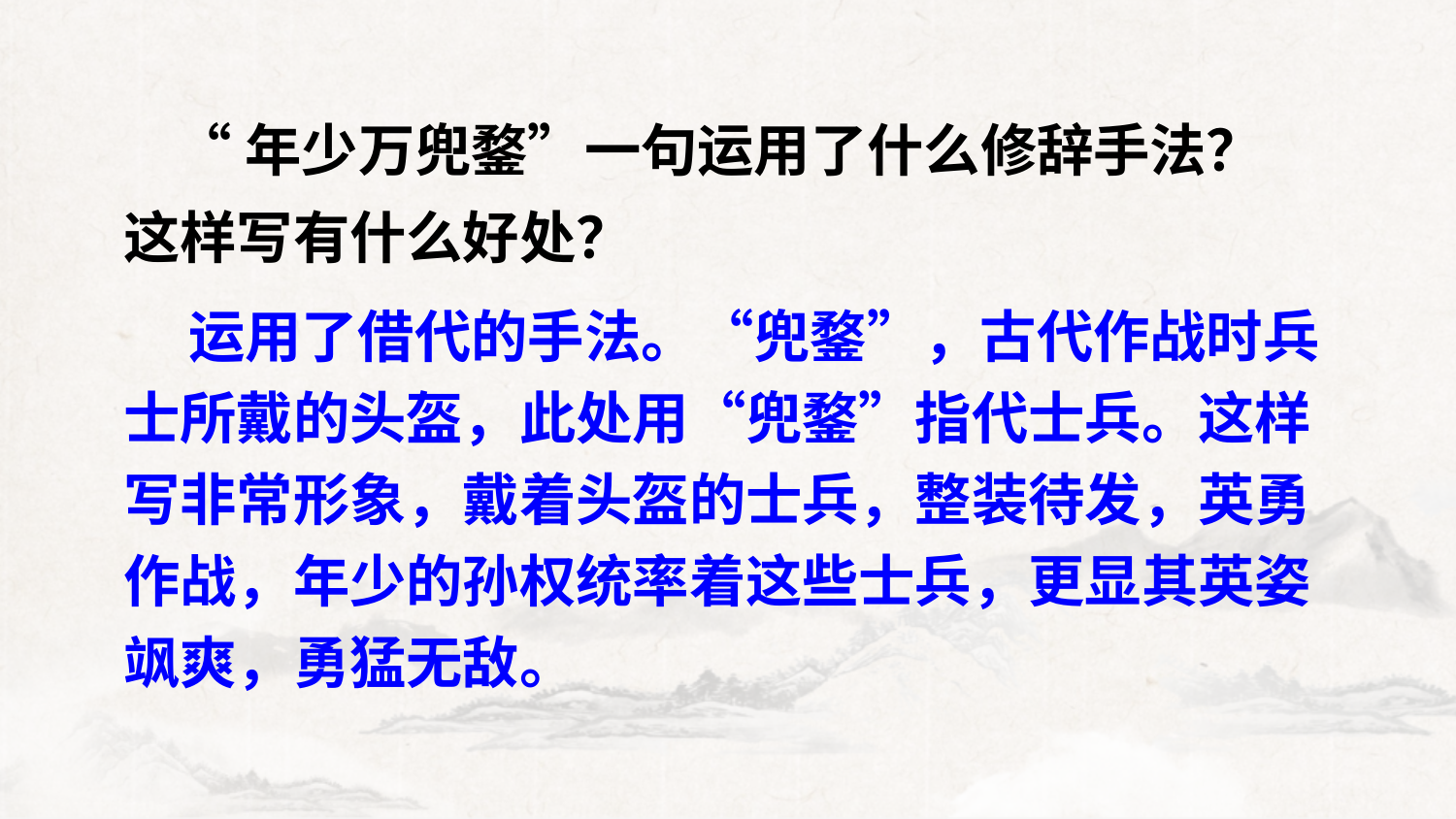

“年少万兜鍪”一句运用了什么修辞手法？这样写有什么好处？
    运用了借代的手法。“兜鍪”，古代作战时兵士所戴的头盔，此处用“兜鍪”指代士兵。这样写非常形象，戴着头盔的士兵，整装待发，英勇作战，年少的孙权统率着这些士兵，更显其英姿飒爽，勇猛无敌。